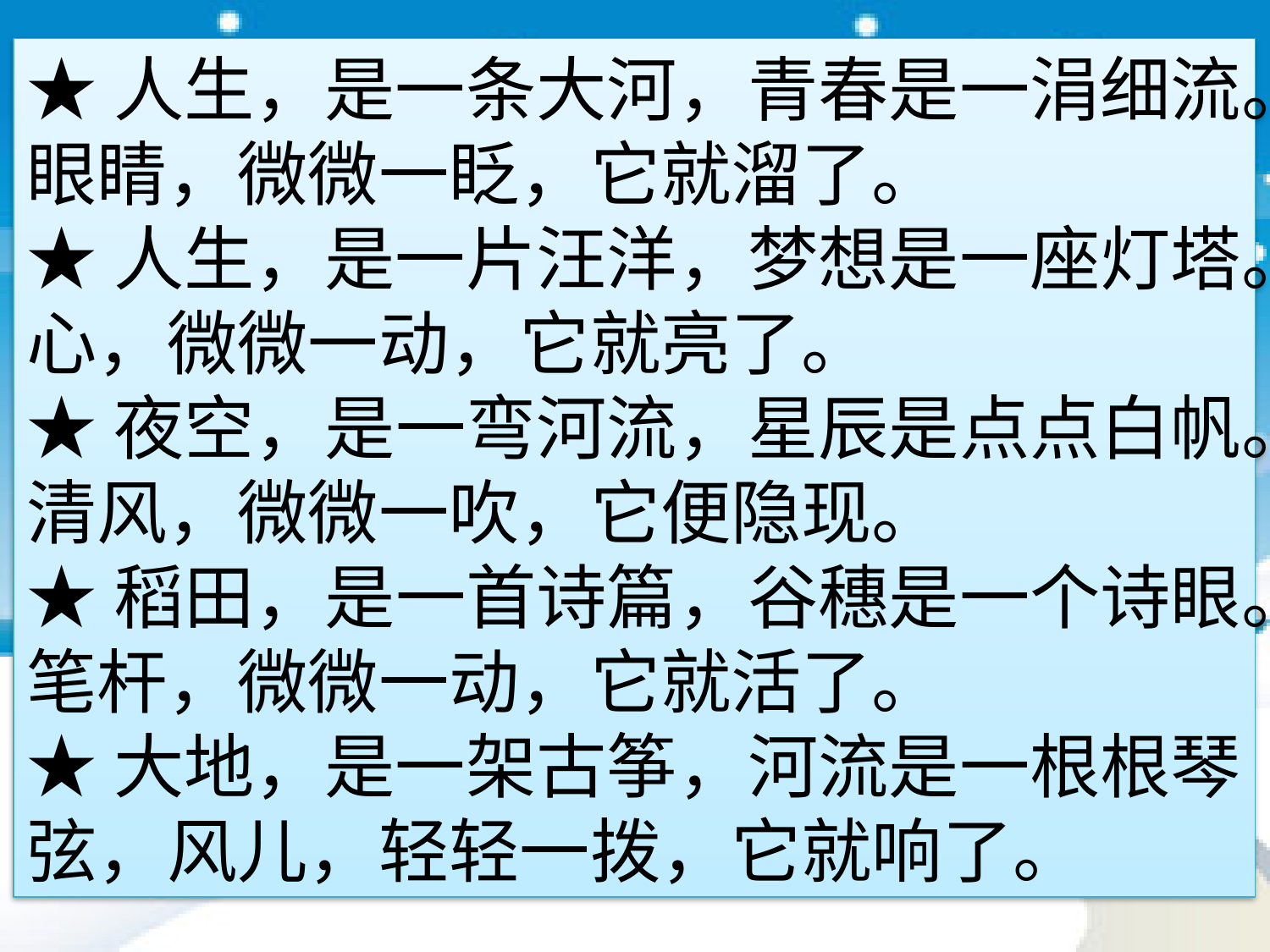

★人生，是一条大河，青春是一涓细流。眼睛，微微一眨，它就溜了。
★人生，是一片汪洋，梦想是一座灯塔。心，微微一动，它就亮了。
★夜空，是一弯河流，星辰是点点白帆。清风，微微一吹，它便隐现。
★稻田，是一首诗篇，谷穗是一个诗眼。笔杆，微微一动，它就活了。
★大地，是一架古筝，河流是一根根琴弦，风儿，轻轻一拨，它就响了。